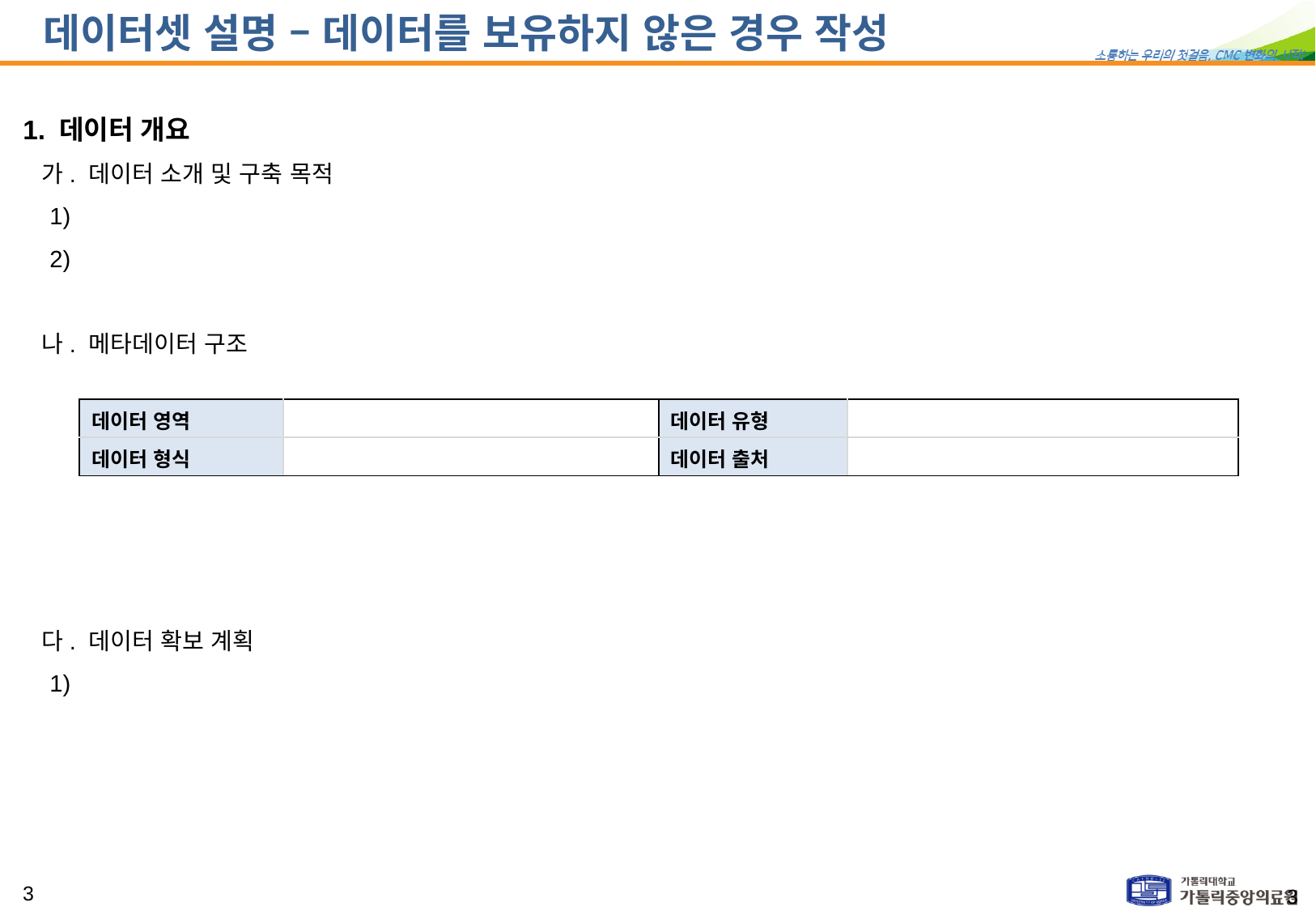

# 데이터셋 설명 – 데이터를 보유하지 않은 경우 작성
1. 데이터 개요
  가. 데이터 소개 및 구축 목적
    1)
    2)

  나. 메타데이터 구조

  다. 데이터 확보 계획
    1)
| 데이터 영역 |  | 데이터 유형 |  |
| --- | --- | --- | --- |
| 데이터 형식 |  | 데이터 출처 |  |